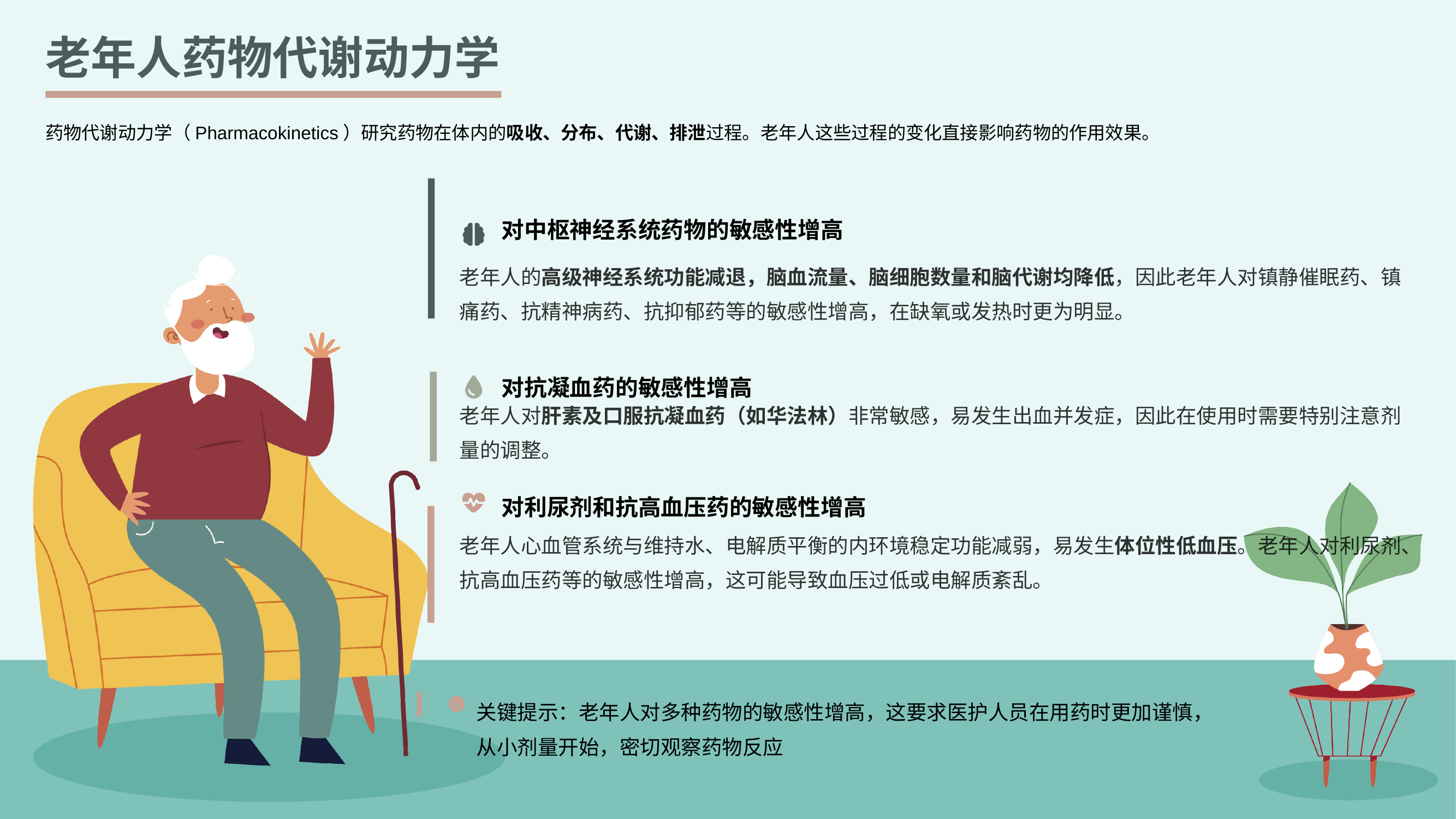

老年人药物代谢动力学

药物代谢动力学（Pharmacokinetics）研究药物在体内的吸收、分布、代谢、排泄过程。老年人这些过程的变化直接影响药物的作用效果。

对中枢神经系统药物的敏感性增高

老年人的高级神经系统功能减退，脑血流量、脑细胞数量和脑代谢均降低，因此老年人对镇静催眠药、镇痛药、抗精神病药、抗抑郁药等的敏感性增高，在缺氧或发热时更为明显。
对抗凝血药的敏感性增高

老年人对肝素及口服抗凝血药（如华法林）非常敏感，易发生出血并发症，因此在使用时需要特别注意剂量的调整。
对利尿剂和抗高血压药的敏感性增高

老年人心血管系统与维持水、电解质平衡的内环境稳定功能减弱，易发生体位性低血压。老年人对利尿剂、抗高血压药等的敏感性增高，这可能导致血压过低或电解质紊乱。
关键提示：老年人对多种药物的敏感性增高，这要求医护人员在用药时更加谨慎，从小剂量开始，密切观察药物反应